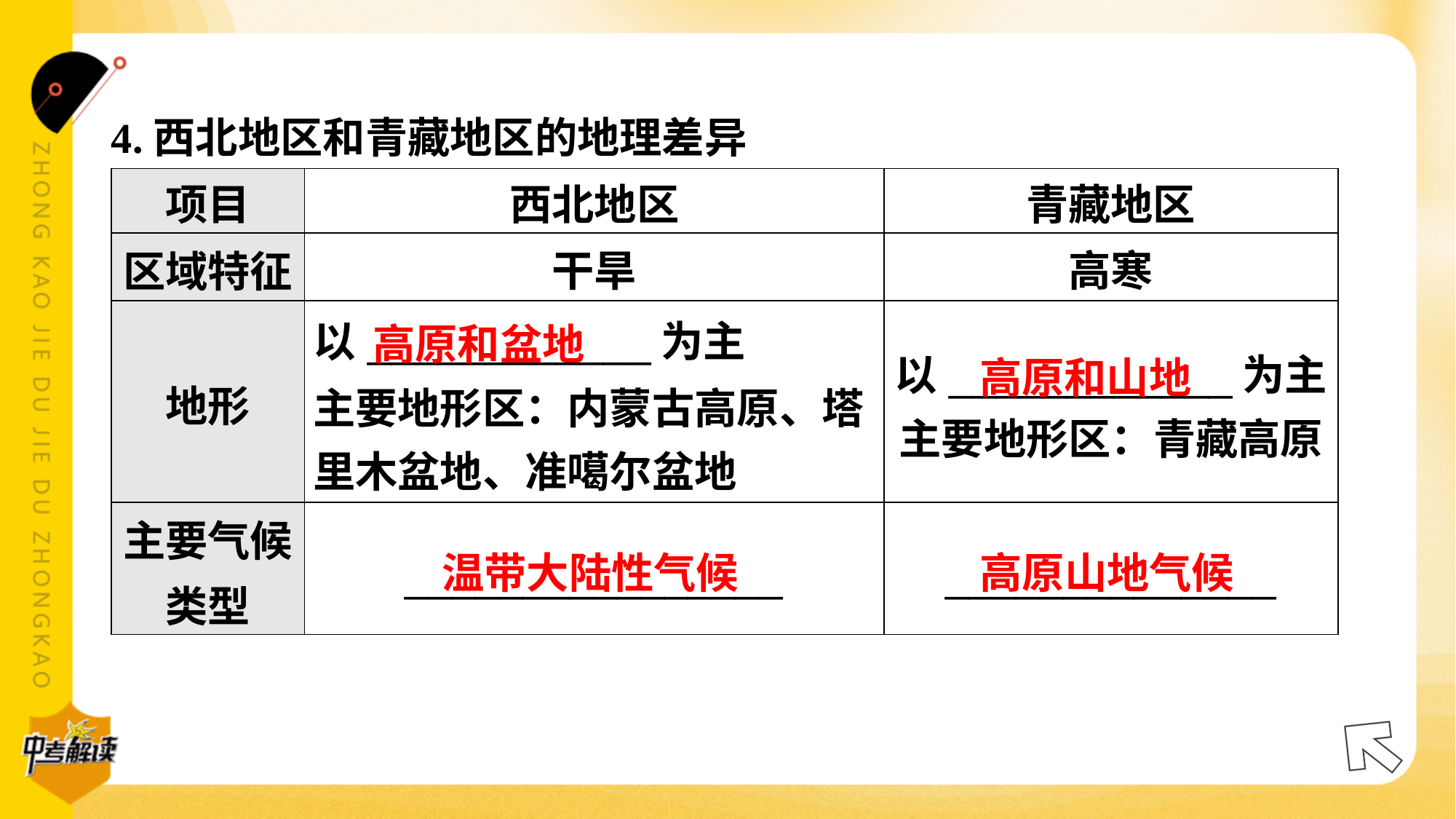

4.西北地区和青藏地区的地理差异#4
| 项目 | 西北地区 | 青藏地区 |
| --- | --- | --- |
| 区域特征 | 干旱 | 高寒 |
| 地形 | 以\_\_\_\_\_\_\_\_\_\_\_\_为主 主要地形区：内蒙古高原、塔 里木盆地、准噶尔盆地 | 以\_\_\_\_\_\_\_\_\_\_\_\_为主 主要地形区：青藏高原 |
| 主要气候 类型 | \_\_\_\_\_\_\_\_\_\_\_\_\_\_\_\_ | \_\_\_\_\_\_\_\_\_\_\_\_\_\_ |
高原和盆地
高原和山地
温带大陆性气候
高原山地气候